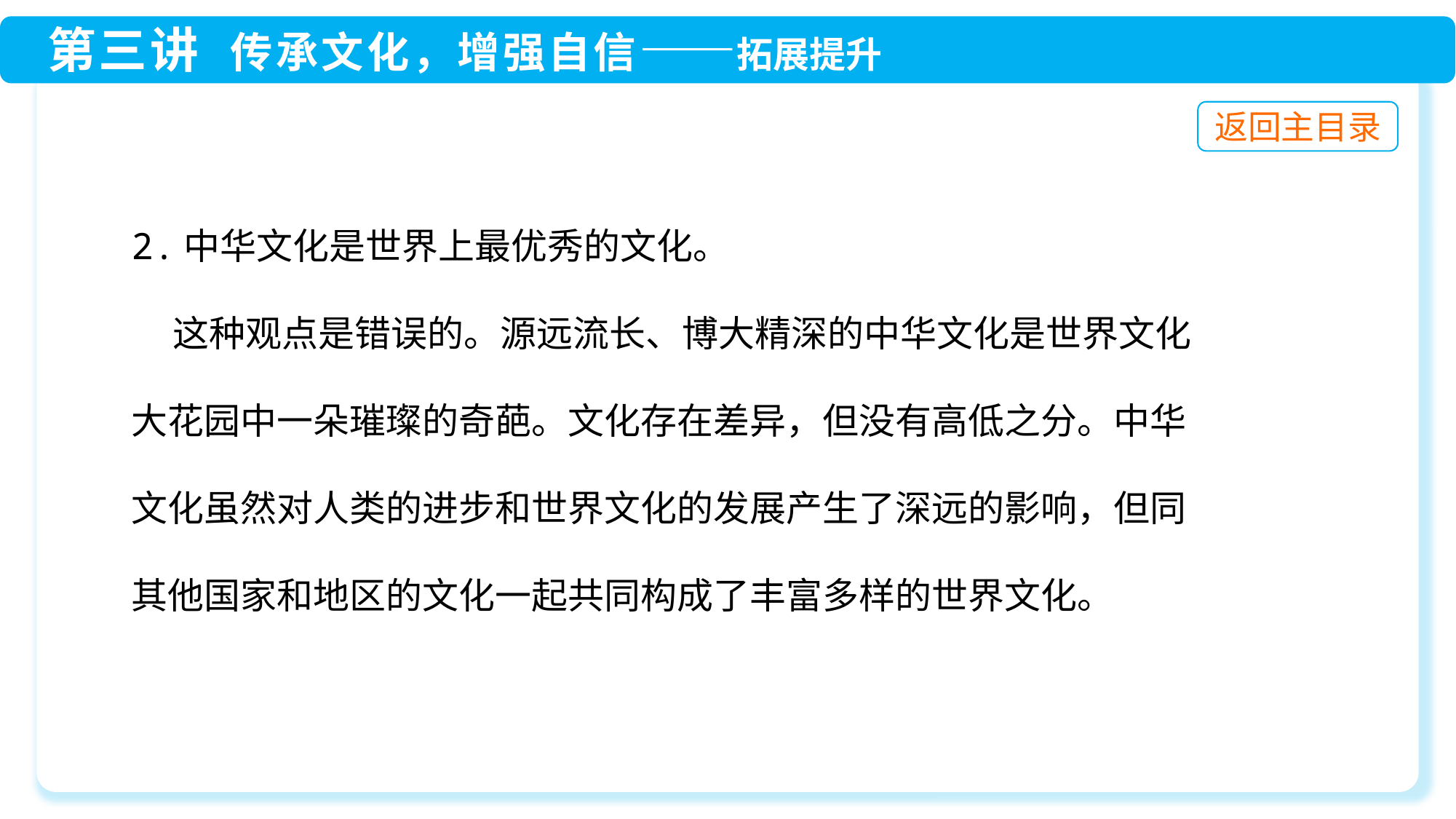

2.中华文化是世界上最优秀的文化。
    这种观点是错误的。源远流长、博大精深的中华文化是世界文化大花园中一朵璀璨的奇葩。文化存在差异，但没有高低之分。中华文化虽然对人类的进步和世界文化的发展产生了深远的影响，但同其他国家和地区的文化一起共同构成了丰富多样的世界文化。